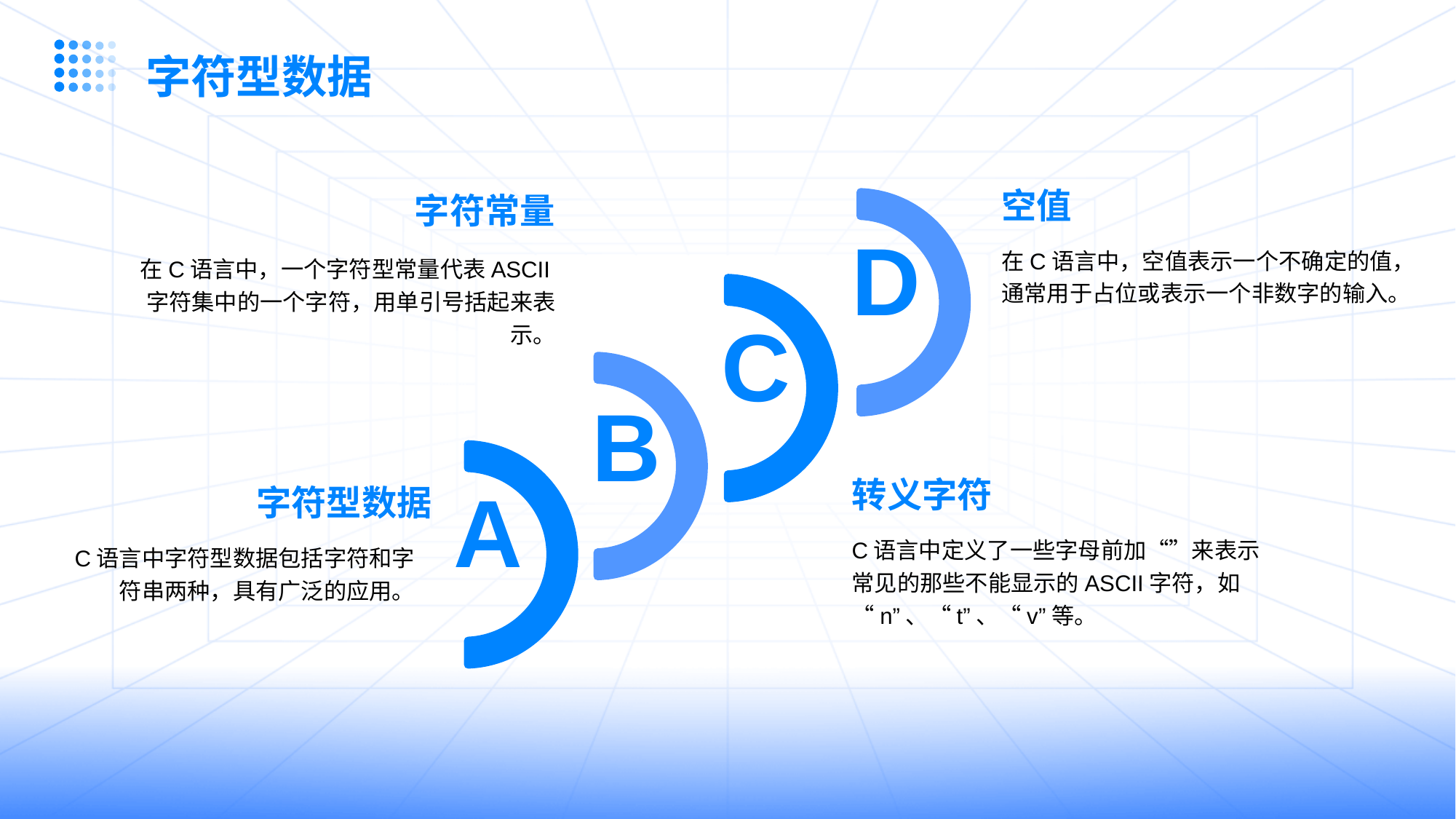

字符型数据

空值
字符常量

在C语言中，空值表示一个不确定的值，通常用于占位或表示一个非数字的输入。
D
在C语言中，一个字符型常量代表ASCII字符集中的一个字符，用单引号括起来表示。

C

B

转义字符
字符型数据
A
C语言中定义了一些字母前加“”来表示常见的那些不能显示的ASCII字符，如“n”、“t”、“v”等。
C语言中字符型数据包括字符和字符串两种，具有广泛的应用。